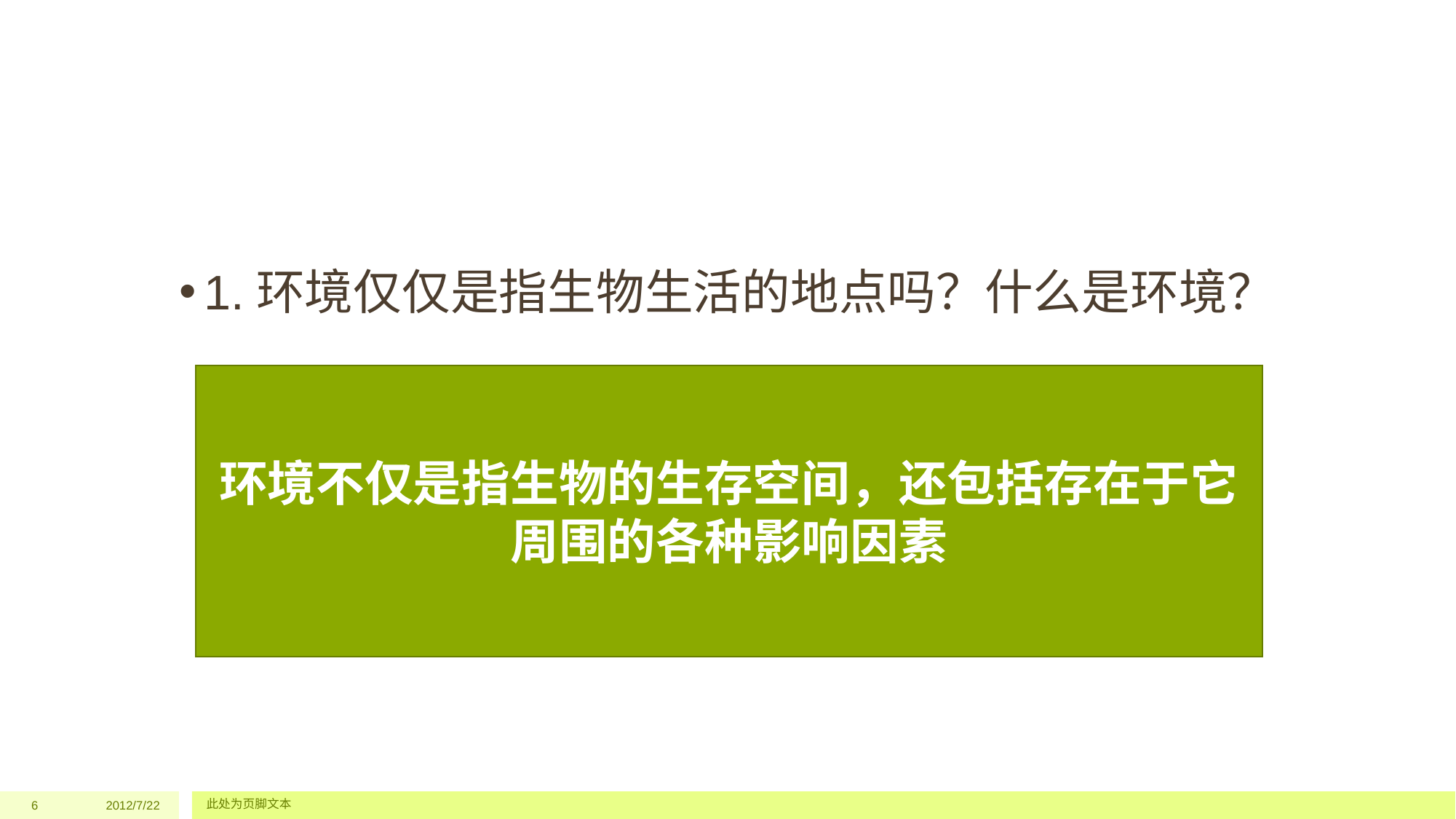

#

1.环境仅仅是指生物生活的地点吗？什么是环境？
环境不仅是指生物的生存空间，还包括存在于它周围的各种影响因素
6
2012/7/22
此处为页脚文本